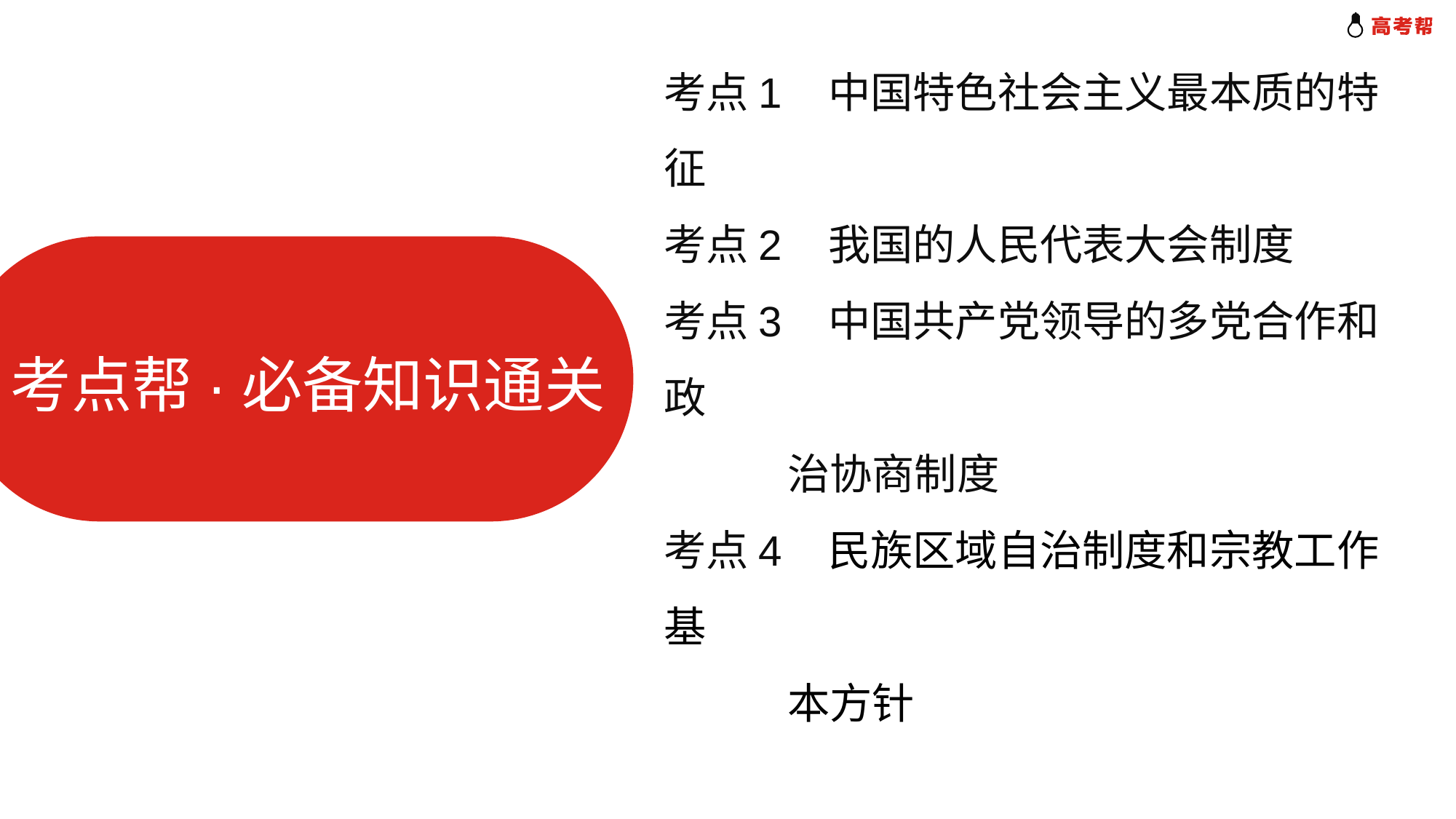

考点1   中国特色社会主义最本质的特征
考点2   我国的人民代表大会制度
考点3   中国共产党领导的多党合作和政
            治协商制度
考点4   民族区域自治制度和宗教工作基
            本方针
考点帮·必备知识通关